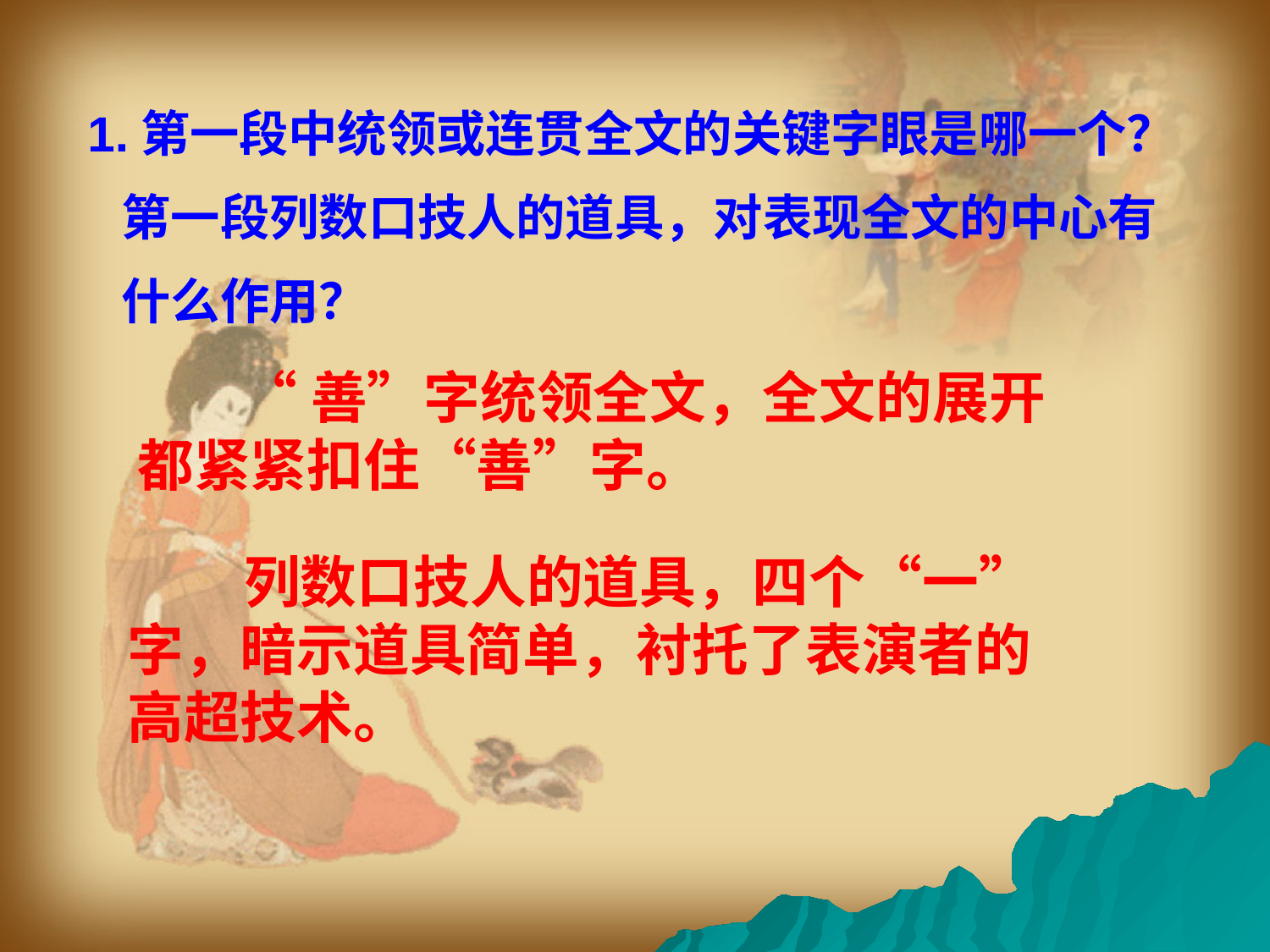

1.第一段中统领或连贯全文的关键字眼是哪一个？
  第一段列数口技人的道具，对表现全文的中心有
  什么作用？
        “善”字统领全文，全文的展开都紧紧扣住“善”字。

        列数口技人的道具，四个“一”字，暗示道具简单，衬托了表演者的高超技术。